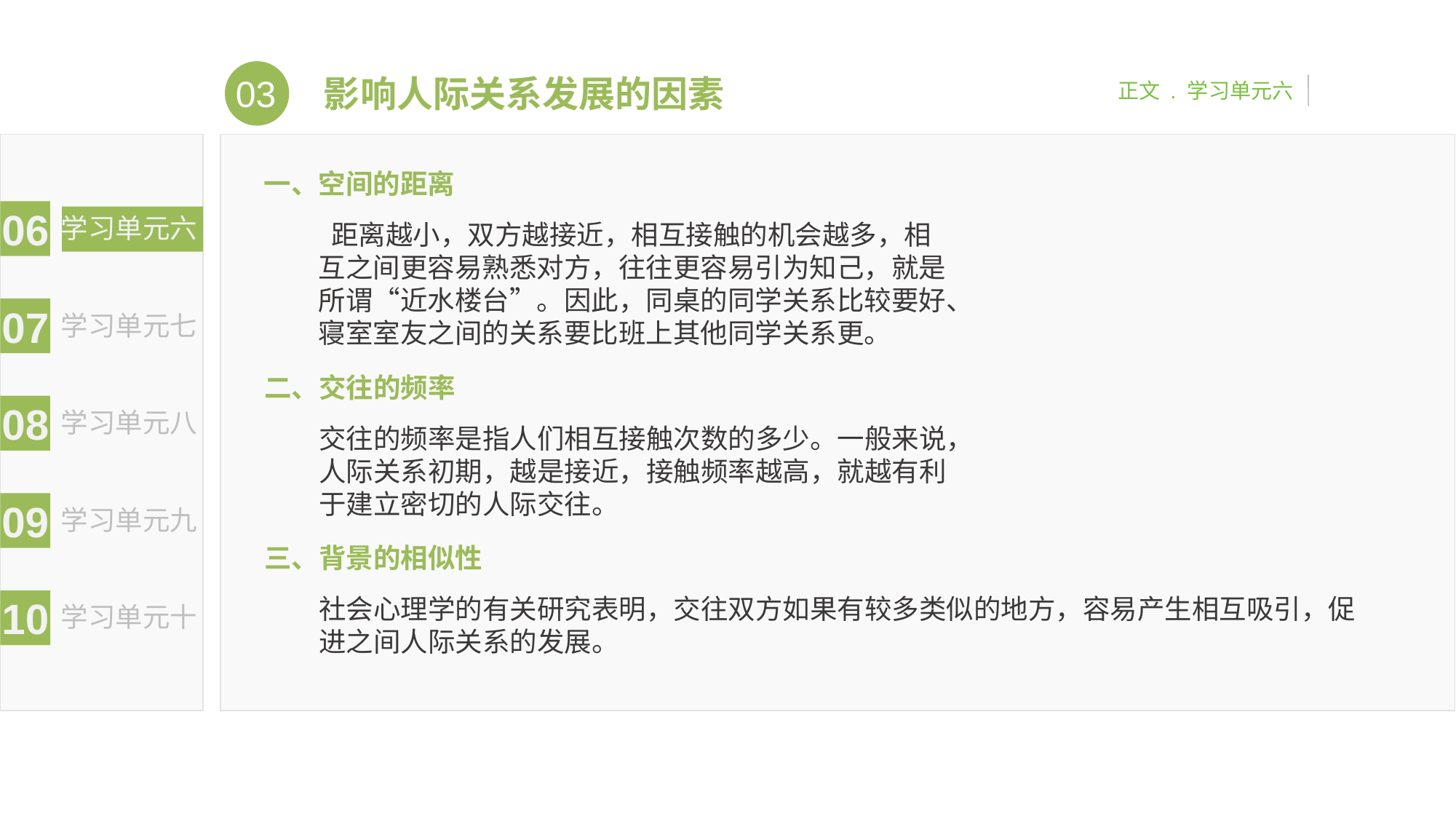

03
正文 . 学习单元六
影响人际关系发展的因素

06

学习单元六

07

学习单元七
08

学习单元八
09

学习单元九
10

学习单元十

一、空间的距离
 距离越小，双方越接近，相互接触的机会越多，相互之间更容易熟悉对方，往往更容易引为知己，就是所谓“近水楼台”。因此，同桌的同学关系比较要好、寝室室友之间的关系要比班上其他同学关系更。
二、交往的频率
交往的频率是指人们相互接触次数的多少。一般来说，人际关系初期，越是接近，接触频率越高，就越有利于建立密切的人际交往。
三、背景的相似性
社会心理学的有关研究表明，交往双方如果有较多类似的地方，容易产生相互吸引，促进之间人际关系的发展。